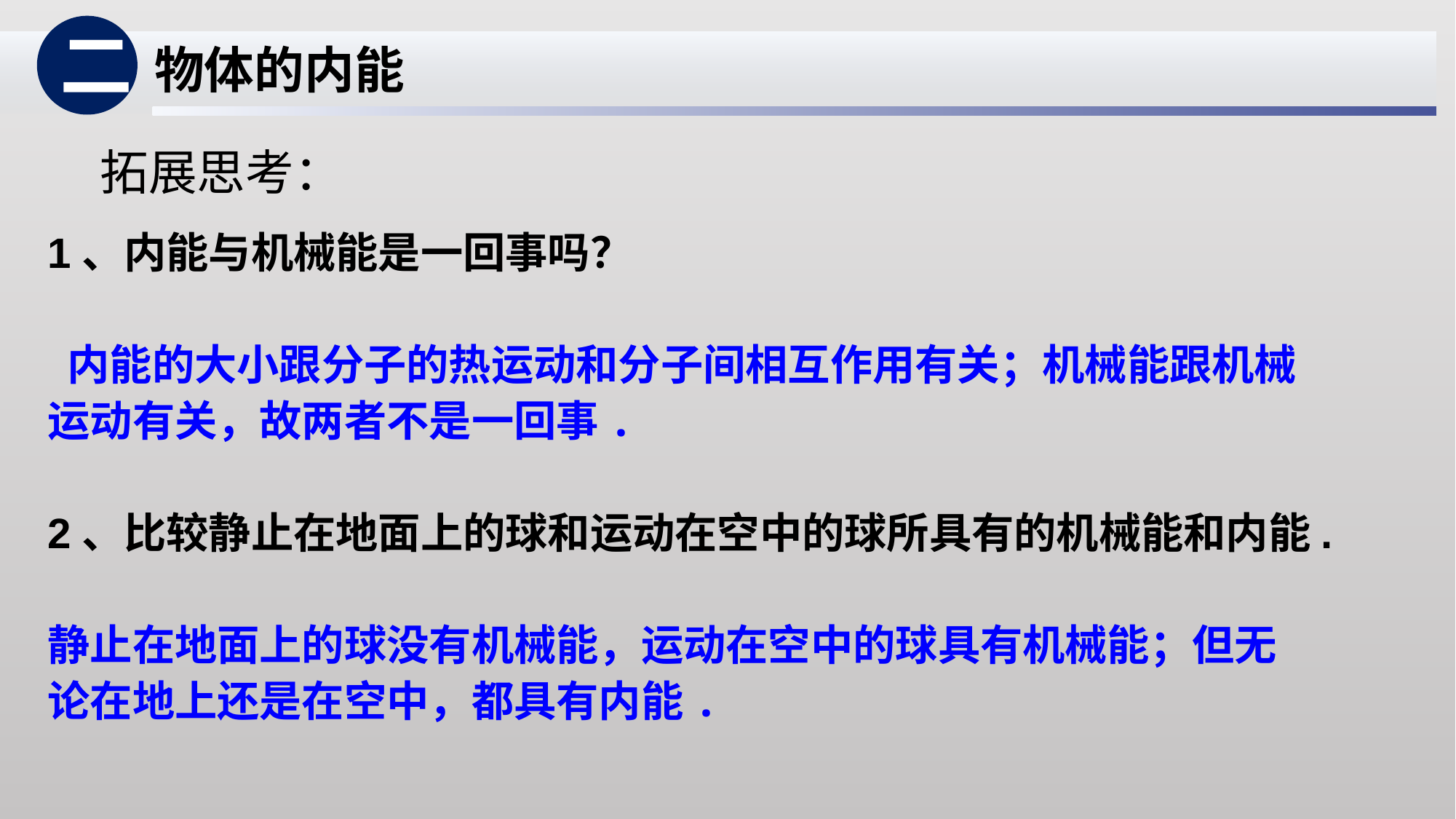

二

物体的内能

拓展思考：
1、内能与机械能是一回事吗？

 内能的大小跟分子的热运动和分子间相互作用有关；机械能跟机械运动有关，故两者不是一回事.

2、比较静止在地面上的球和运动在空中的球所具有的机械能和内能.

静止在地面上的球没有机械能，运动在空中的球具有机械能；但无论在地上还是在空中，都具有内能.